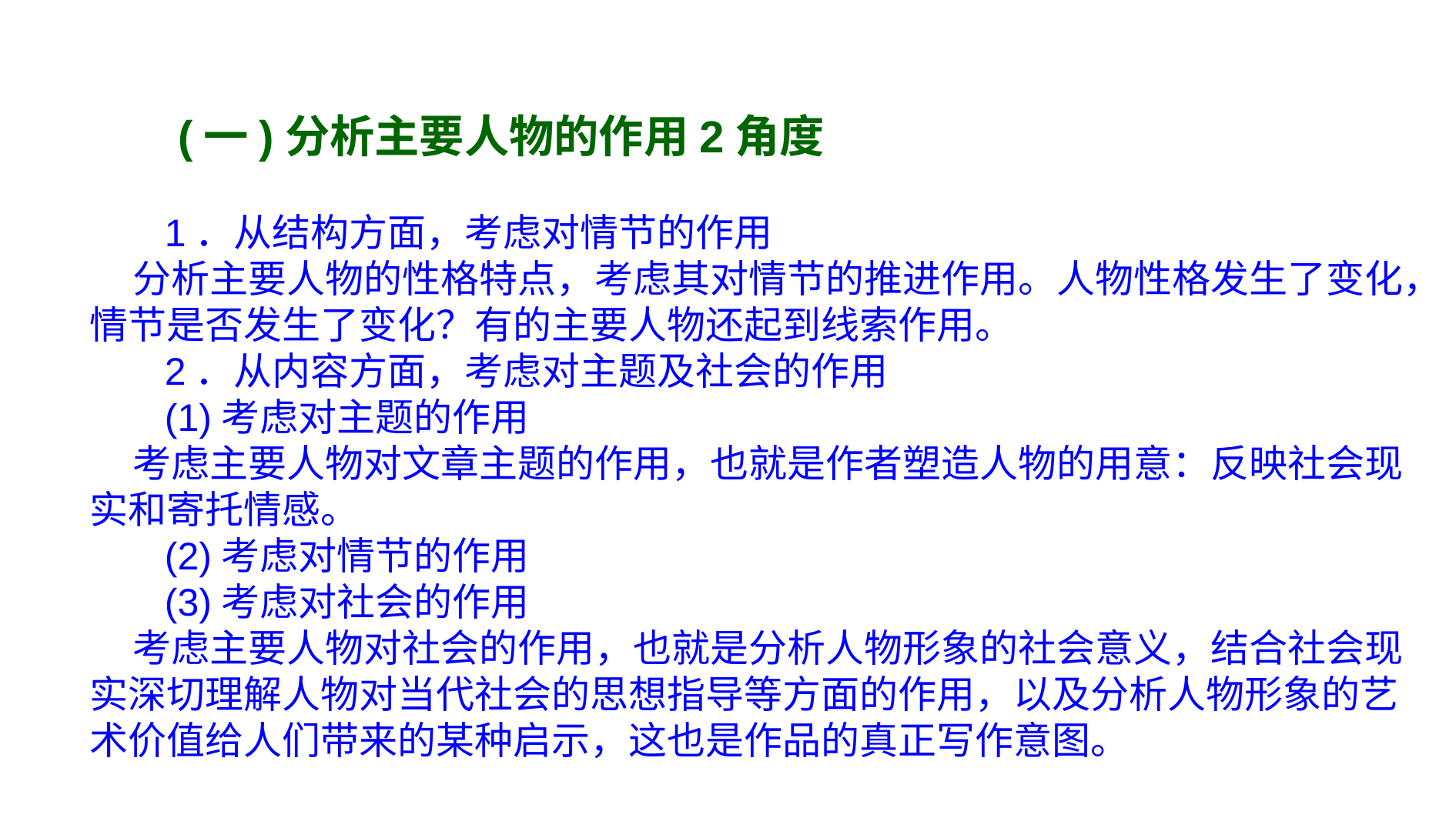

(一)分析主要人物的作用2角度

       1．从结构方面，考虑对情节的作用
    分析主要人物的性格特点，考虑其对情节的推进作用。人物性格发生了变化，情节是否发生了变化？有的主要人物还起到线索作用。
       2．从内容方面，考虑对主题及社会的作用
       (1)考虑对主题的作用
    考虑主要人物对文章主题的作用，也就是作者塑造人物的用意：反映社会现实和寄托情感。
       (2)考虑对情节的作用
       (3)考虑对社会的作用
    考虑主要人物对社会的作用，也就是分析人物形象的社会意义，结合社会现实深切理解人物对当代社会的思想指导等方面的作用，以及分析人物形象的艺术价值给人们带来的某种启示，这也是作品的真正写作意图。